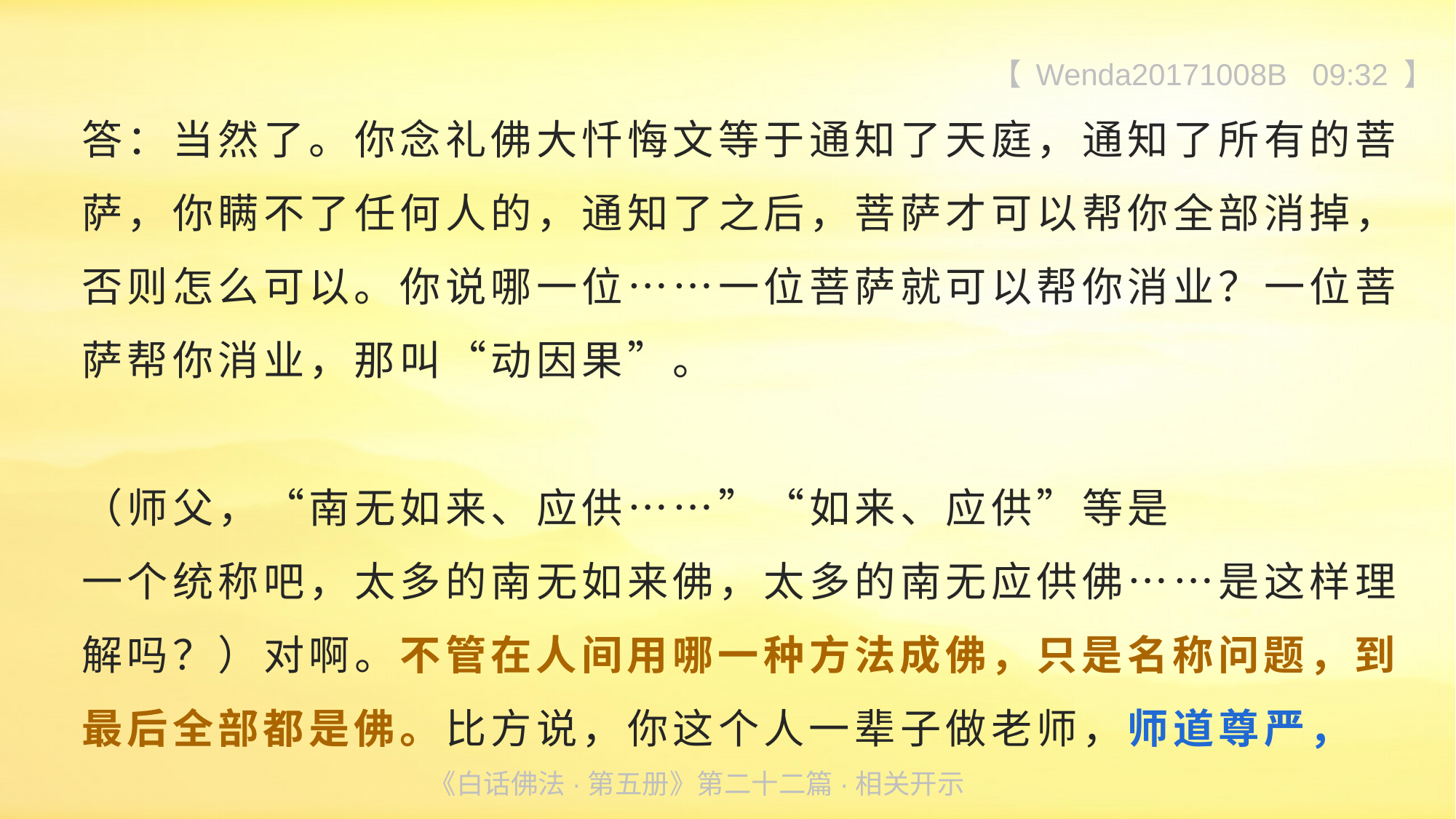

【 Wenda20171008B   09:32 】
答：当然了。你念礼佛大忏悔文等于通知了天庭，通知了所有的菩萨，你瞒不了任何人的，通知了之后，菩萨才可以帮你全部消掉，否则怎么可以。你说哪一位……一位菩萨就可以帮你消业？一位菩萨帮你消业，那叫“动因果”。

（师父，“南无如来、应供……”“如来、应供”等是
一个统称吧，太多的南无如来佛，太多的南无应供佛……是这样理解吗？）对啊。不管在人间用哪一种方法成佛，只是名称问题，到最后全部都是佛。比方说，你这个人一辈子做老师，师道尊严，
《白话佛法·第五册》第二十二篇·相关开示